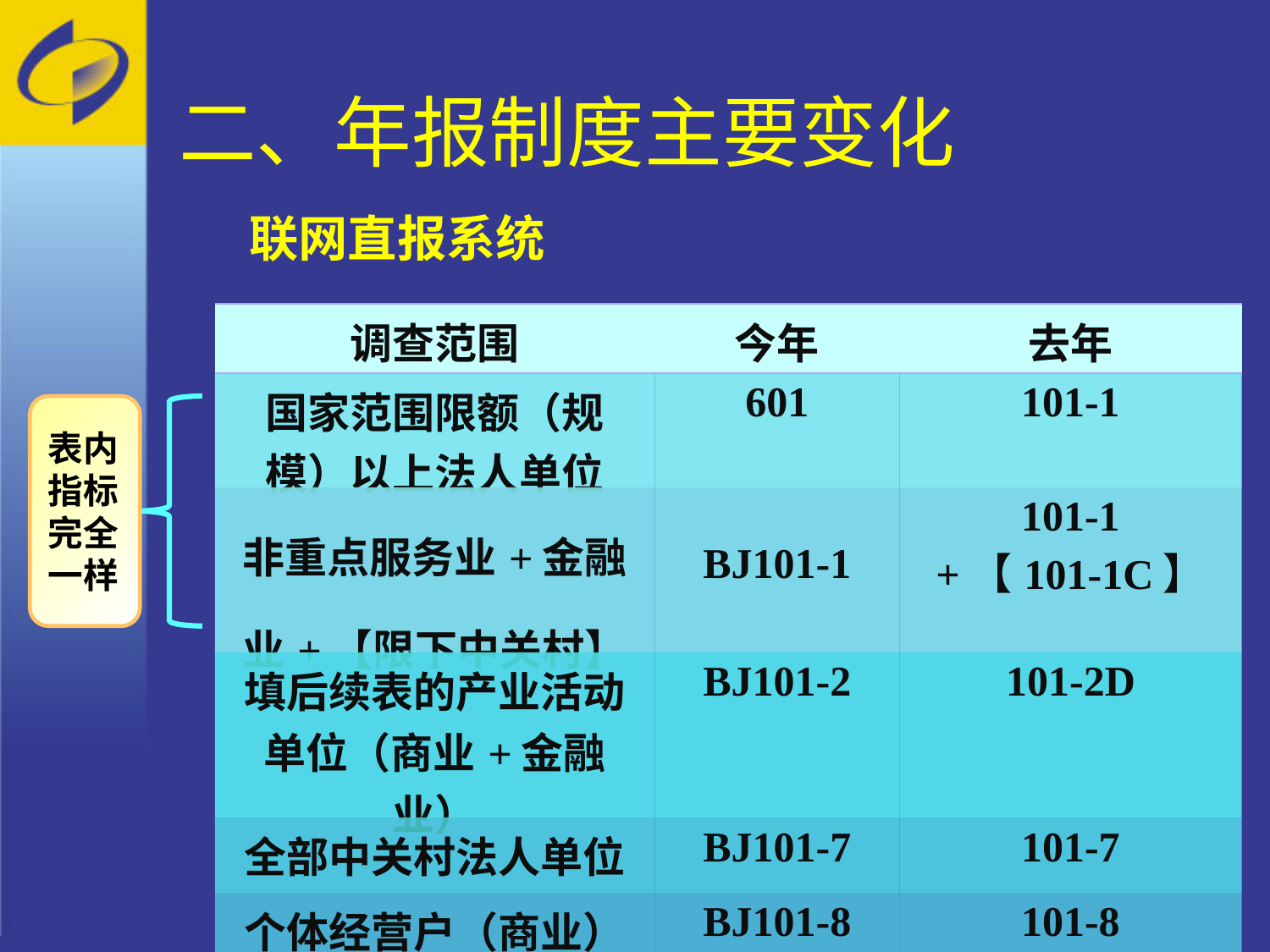

# 二、年报制度主要变化
联网直报系统
| 调查范围 | 今年 | 去年 |
| --- | --- | --- |
| 国家范围限额（规模）以上法人单位 | 601 | 101-1 |
| 非重点服务业+金融业+【限下中关村】 | BJ101-1 | 101-1 +【101-1C】 |
| 填后续表的产业活动单位（商业+金融业） | BJ101-2 | 101-2D |
| 全部中关村法人单位 | BJ101-7 | 101-7 |
| 个体经营户（商业） | BJ101-8 | 101-8 |

表内指标完全一样